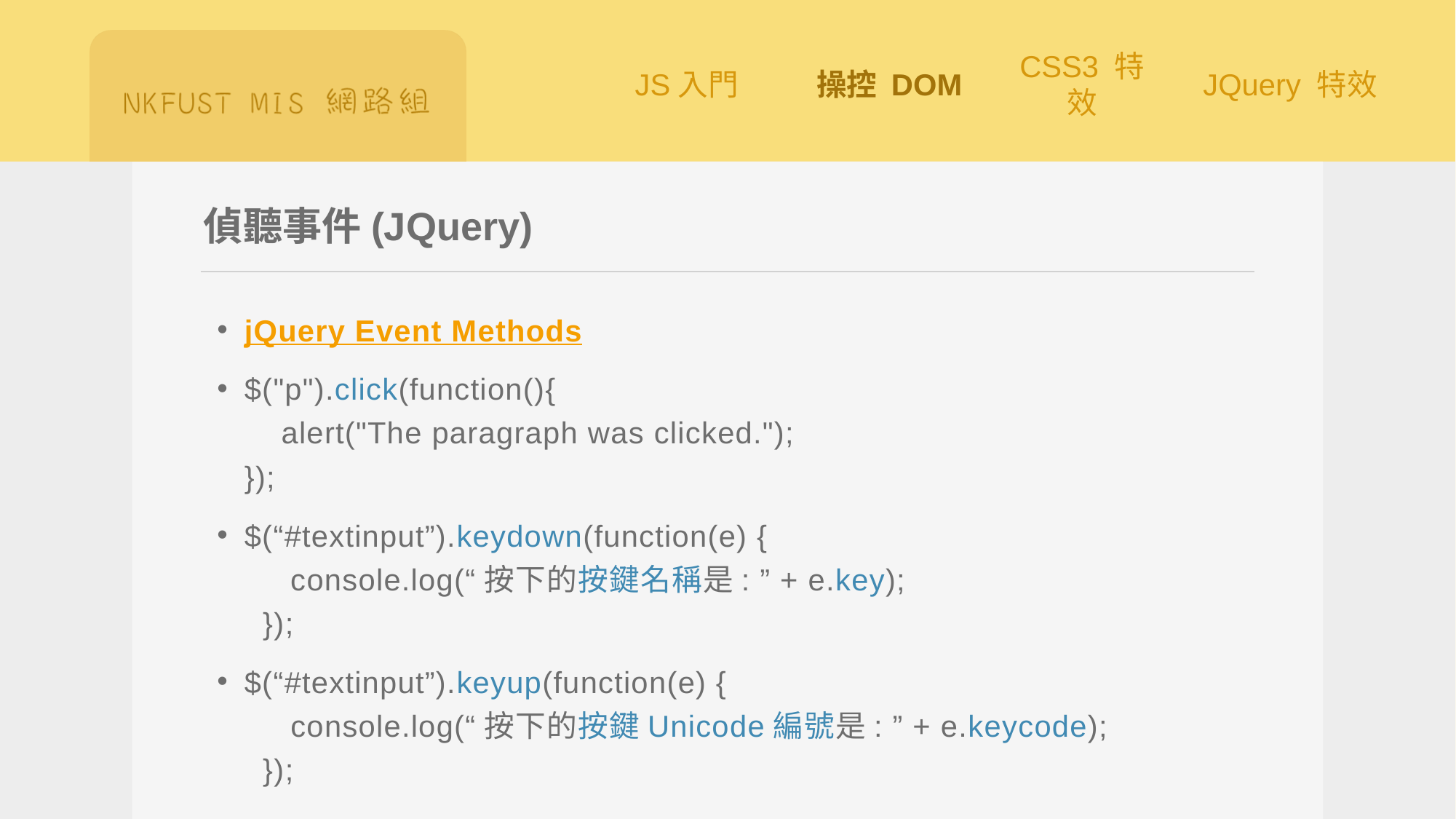

# 偵聽事件(JQuery)
jQuery Event Methods
$("p").click(function(){
    alert("The paragraph was clicked.");
});
$(“#textinput”).keydown(function(e) {
     console.log(“按下的按鍵名稱是: ” + e.key);
  });
$(“#textinput”).keyup(function(e) {
     console.log(“按下的按鍵Unicode編號是: ” + e.keycode);
  });